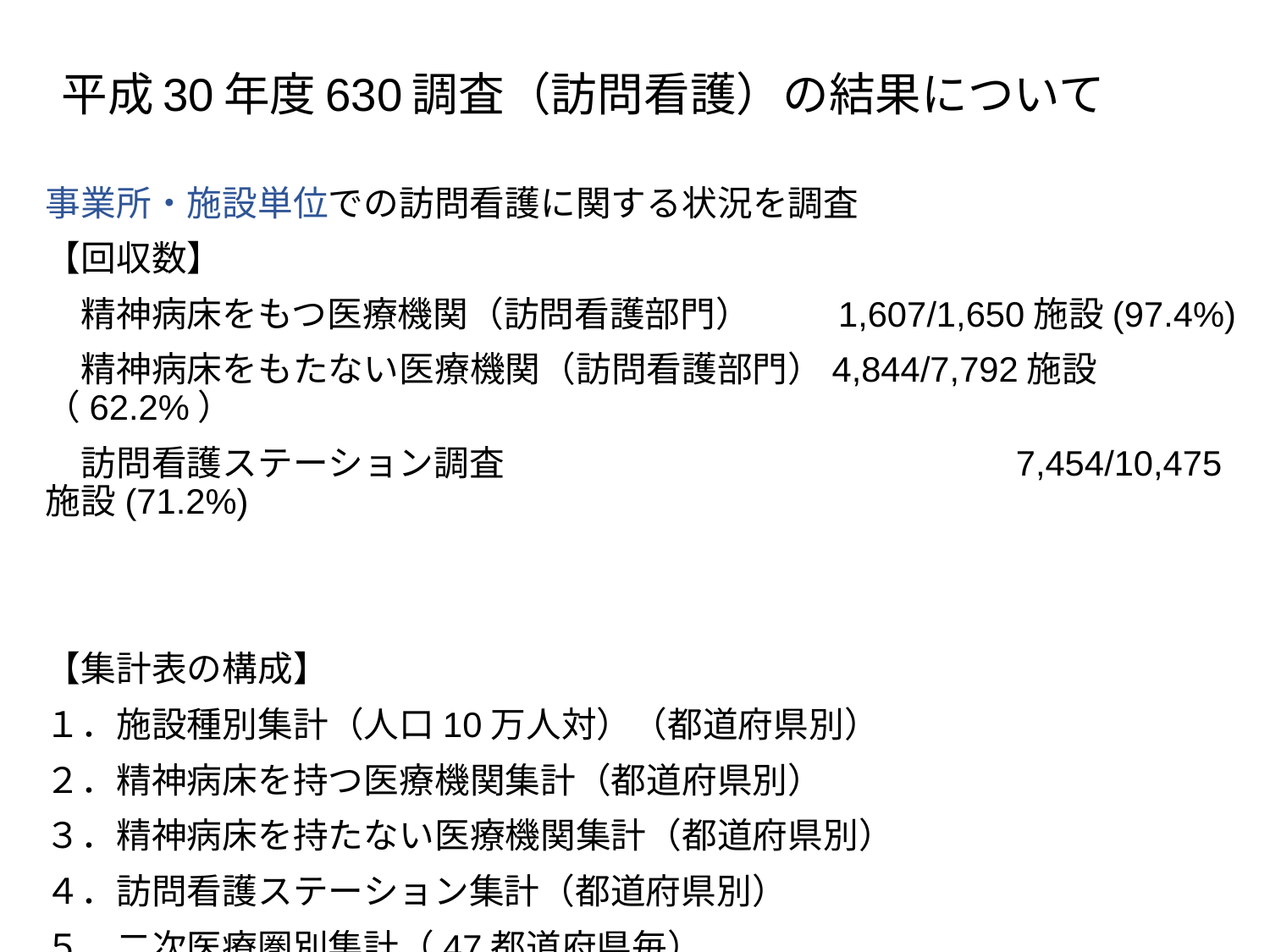

# 平成30年度630調査（訪問看護）の結果について
事業所・施設単位での訪問看護に関する状況を調査
【回収数】
　精神病床をもつ医療機関（訪問看護部門）　　 1,607/1,650施設(97.4%)
　精神病床をもたない医療機関（訪問看護部門）4,844/7,792施設（62.2%）
　訪問看護ステーション調査　　　　　　　　　　　　　　 7,454/10,475施設(71.2%)

【集計表の構成】
１．施設種別集計（人口10万人対）（都道府県別）
２．精神病床を持つ医療機関集計（都道府県別）
３．精神病床を持たない医療機関集計（都道府県別）
４．訪問看護ステーション集計（都道府県別）
５．二次医療圏別集計（47都道府県毎）